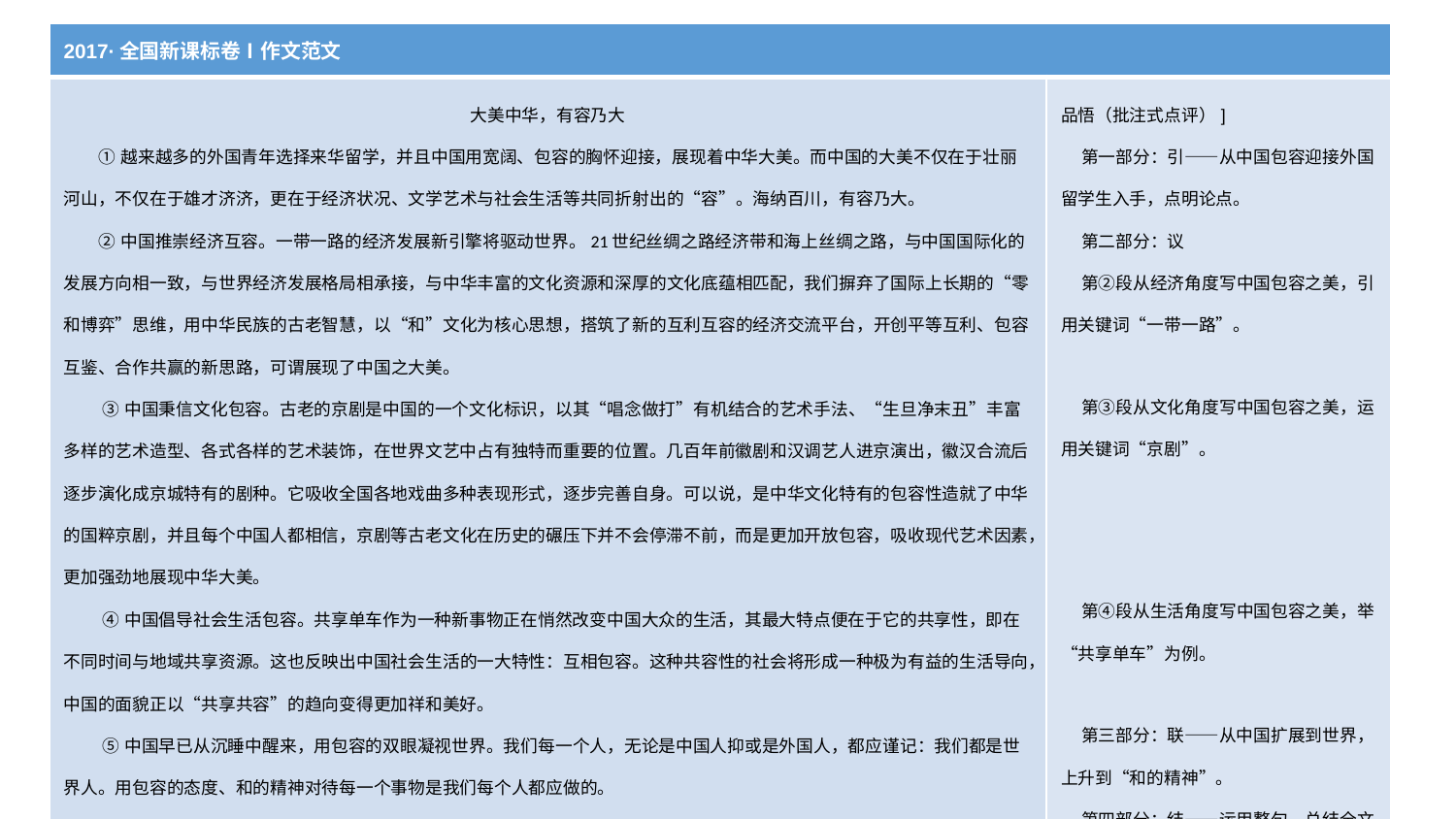

| 2017·全国新课标卷Ⅰ作文范文 |  |
| --- | --- |
| 大美中华，有容乃大 ①越来越多的外国青年选择来华留学，并且中国用宽阔、包容的胸怀迎接，展现着中华大美。而中国的大美不仅在于壮丽河山，不仅在于雄才济济，更在于经济状况、文学艺术与社会生活等共同折射出的“容”。海纳百川，有容乃大。 ②中国推崇经济互容。一带一路的经济发展新引擎将驱动世界。21世纪丝绸之路经济带和海上丝绸之路，与中国国际化的发展方向相一致，与世界经济发展格局相承接，与中华丰富的文化资源和深厚的文化底蕴相匹配，我们摒弃了国际上长期的“零和博弈”思维，用中华民族的古老智慧，以“和”文化为核心思想，搭筑了新的互利互容的经济交流平台，开创平等互利、包容互鉴、合作共赢的新思路，可谓展现了中国之大美。 ③中国秉信文化包容。古老的京剧是中国的一个文化标识，以其“唱念做打”有机结合的艺术手法、“生旦净末丑”丰富多样的艺术造型、各式各样的艺术装饰，在世界文艺中占有独特而重要的位置。几百年前徽剧和汉调艺人进京演出，徽汉合流后逐步演化成京城特有的剧种。它吸收全国各地戏曲多种表现形式，逐步完善自身。可以说，是中华文化特有的包容性造就了中华的国粹京剧，并且每个中国人都相信，京剧等古老文化在历史的碾压下并不会停滞不前，而是更加开放包容，吸收现代艺术因素，更加强劲地展现中华大美。 ④中国倡导社会生活包容。共享单车作为一种新事物正在悄然改变中国大众的生活，其最大特点便在于它的共享性，即在不同时间与地域共享资源。这也反映出中国社会生活的一大特性：互相包容。这种共容性的社会将形成一种极为有益的生活导向，中国的面貌正以“共享共容”的趋向变得更加祥和美好。 ⑤中国早已从沉睡中醒来，用包容的双眼凝视世界。我们每一个人，无论是中国人抑或是外国人，都应谨记：我们都是世界人。用包容的态度、和的精神对待每一个事物是我们每个人都应做的。 ⑥大风泱泱，大潮滂滂。 ⑦洪水图腾蛟龙，烈火涅槃凤凰。文明圣火，千古未绝者，唯我无双。与天地并存，与日月同光。大美中华，有容乃大。 | 品悟（批注式点评）]  第一部分：引——从中国包容迎接外国留学生入手，点明论点。  第二部分：议 第②段从经济角度写中国包容之美，引用关键词“一带一路”。    第③段从文化角度写中国包容之美，运用关键词“京剧”。 第④段从生活角度写中国包容之美，举“共享单车”为例。 第三部分：联——从中国扩展到世界，上升到“和的精神”。 第四部分：结——运用整句，总结全文，照应前文，点明主旨。 |